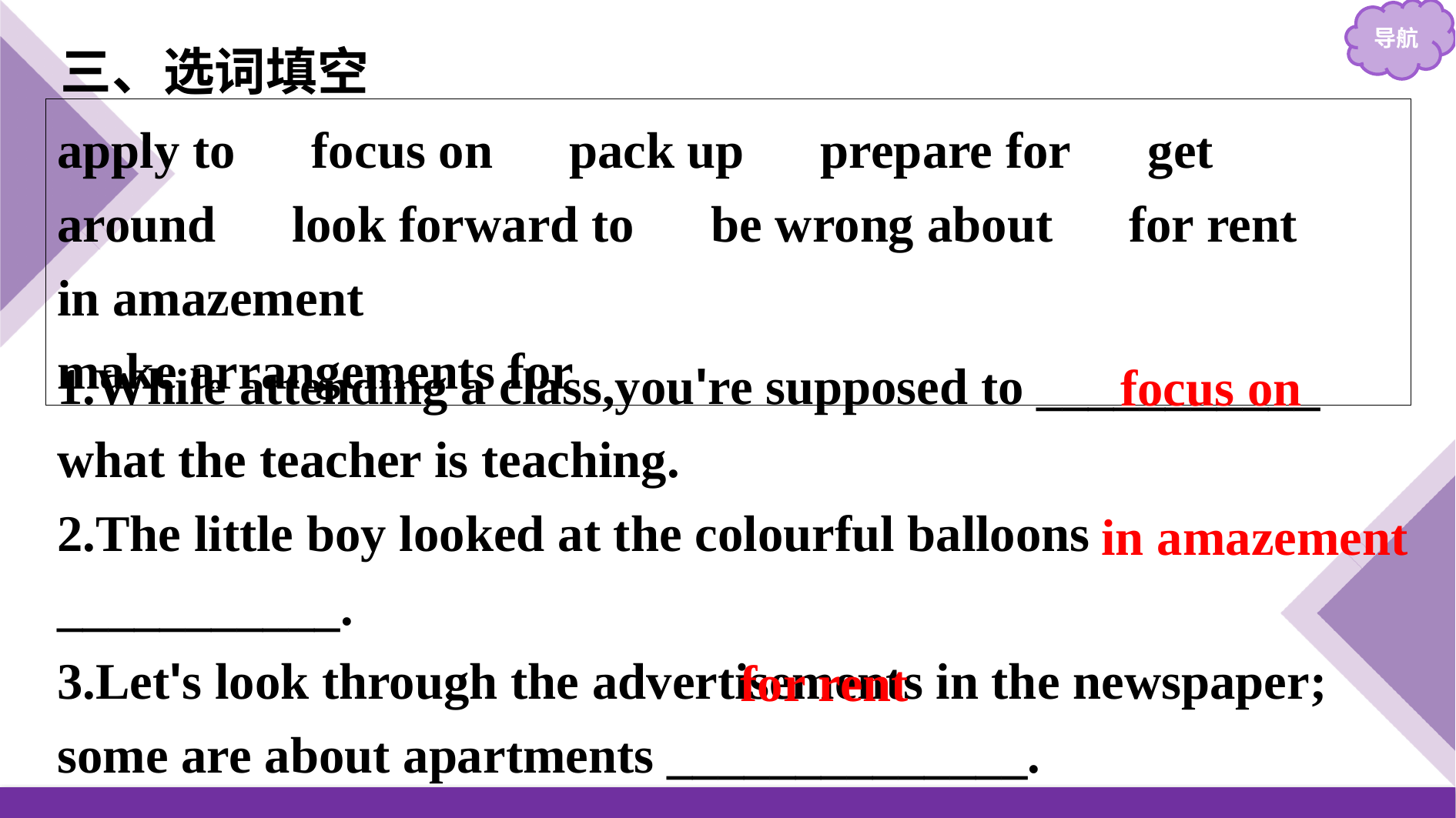

三、选词填空
apply to　focus on　pack up　prepare for　get around　look forward to　be wrong about　for rent　in amazement
make arrangements for
1.While attending a class,you're supposed to ___________ what the teacher is teaching.
2.The little boy looked at the colourful balloons ___________.
3.Let's look through the advertisements in the newspaper; some are about apartments ______________.
focus on
in amazement
for rent